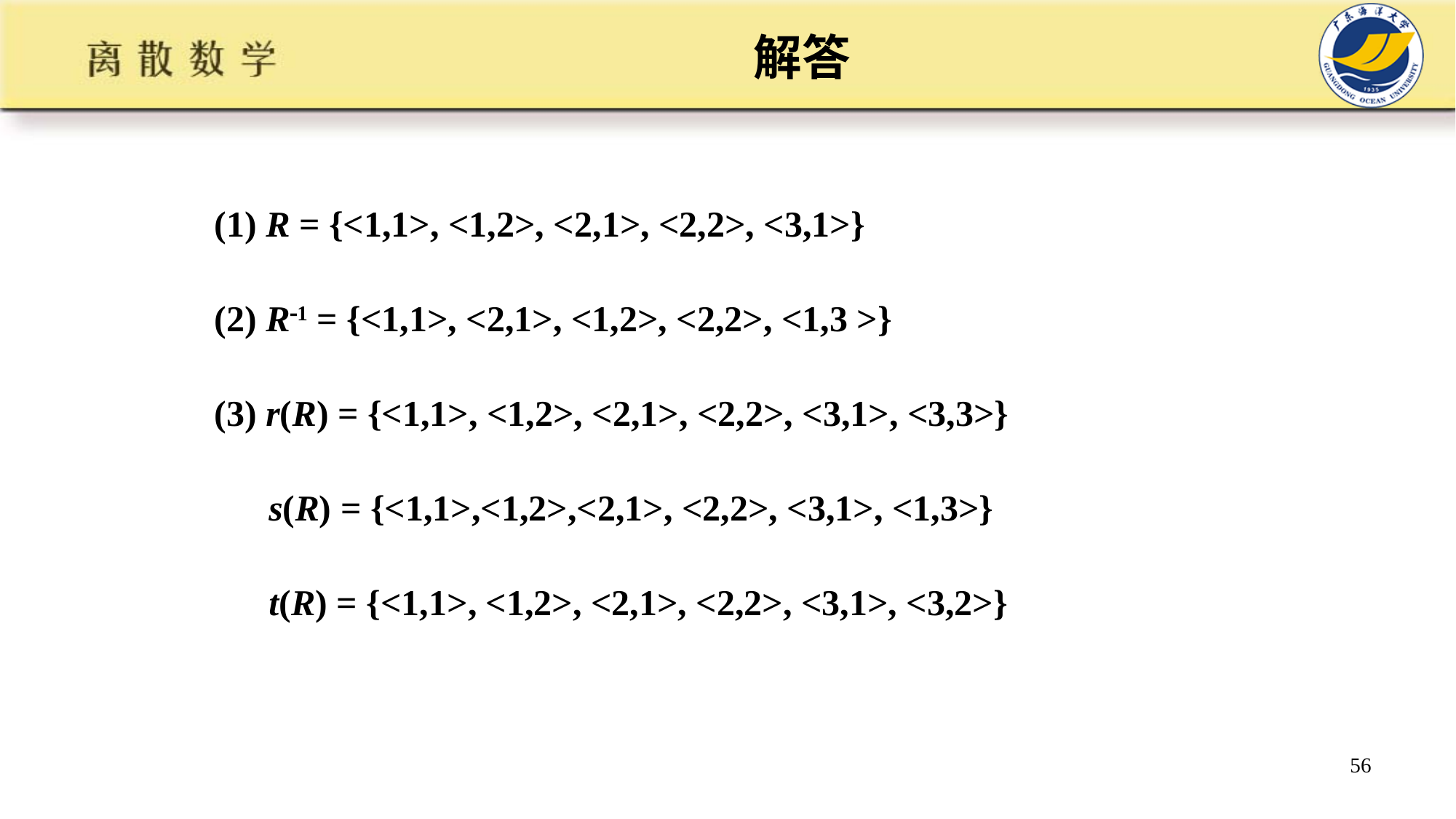

# 解答
(1) R = {<1,1>, <1,2>, <2,1>, <2,2>, <3,1>}
(2) R−1 = {<1,1>, <2,1>, <1,2>, <2,2>, <1,3 >}
(3) r(R) = {<1,1>, <1,2>, <2,1>, <2,2>, <3,1>, <3,3>}
      s(R) = {<1,1>,<1,2>,<2,1>, <2,2>, <3,1>, <1,3>}
      t(R) = {<1,1>, <1,2>, <2,1>, <2,2>, <3,1>, <3,2>}
56